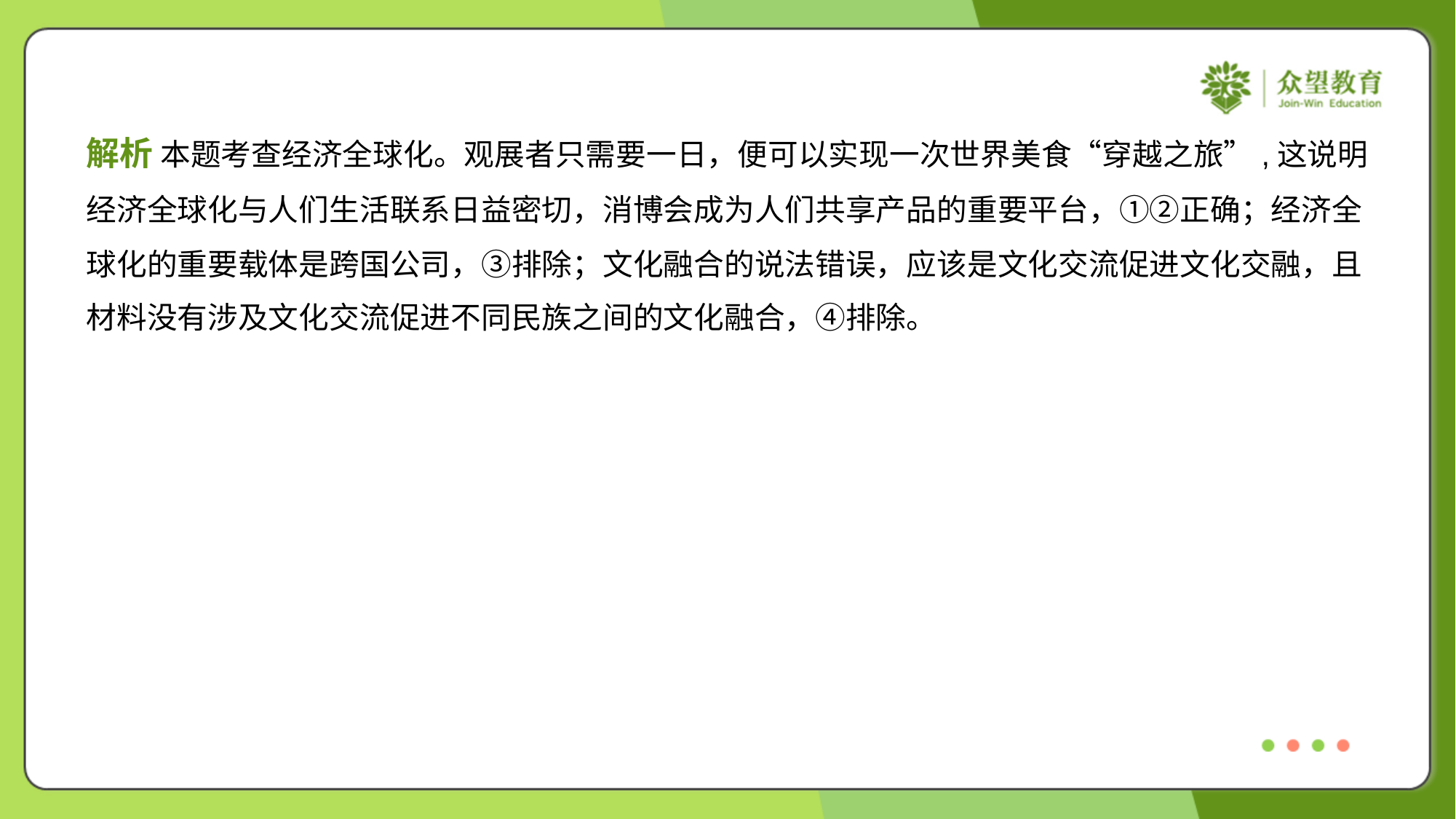

解析 本题考查经济全球化。观展者只需要一日，便可以实现一次世界美食“穿越之旅”,这说明
经济全球化与人们生活联系日益密切，消博会成为人们共享产品的重要平台，①②正确；经济全
球化的重要载体是跨国公司，③排除；文化融合的说法错误，应该是文化交流促进文化交融，且
材料没有涉及文化交流促进不同民族之间的文化融合，④排除。